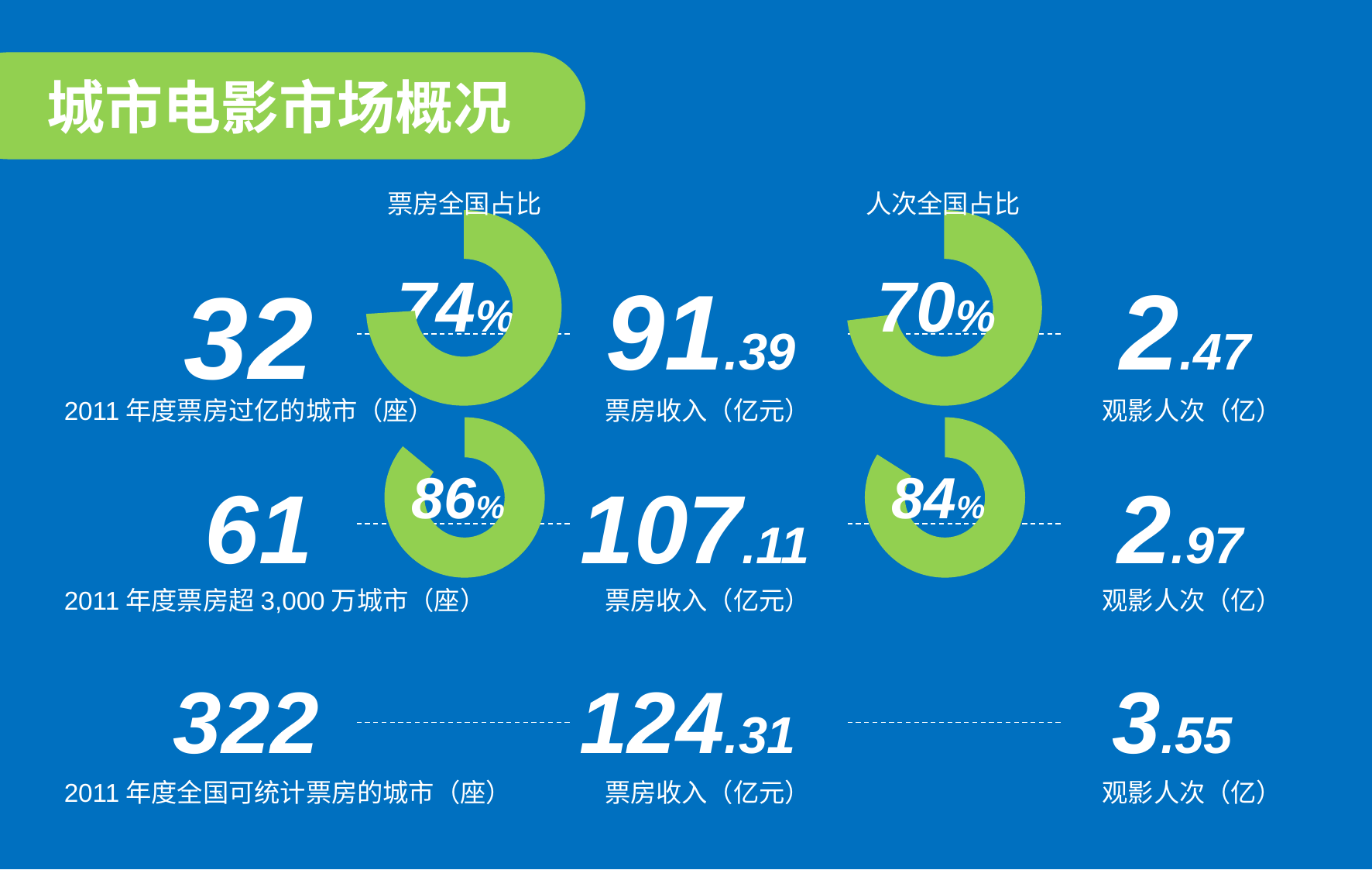

城市电影市场概况

票房全国占比
人次全国占比

### Chart

| Category | 百分比 |
|---|---|
| 占比 | 74.0 |
| 未占比 | 26.0 |

### Chart

| Category | 百分比 |
|---|---|
| 占比 | 86.0 |
| 未占比 | 14.0 |
86%
74%

### Chart

| Category | 百分比 |
|---|---|
| 占比 | 70.0 |
| 未占比 | 26.0 |
70%

### Chart

| Category | 百分比 |
|---|---|
| 占比 | 84.0 |
| 未占比 | 16.0 |
84%
32
91.39
2.47
2011年度票房过亿的城市（座）
票房收入（亿元）
观影人次（亿）
61
107.11
2.97
2011年度票房超3,000万城市（座）
票房收入（亿元）
观影人次（亿）
322
124.31
3.55
2011年度全国可统计票房的城市（座）
票房收入（亿元）
观影人次（亿）